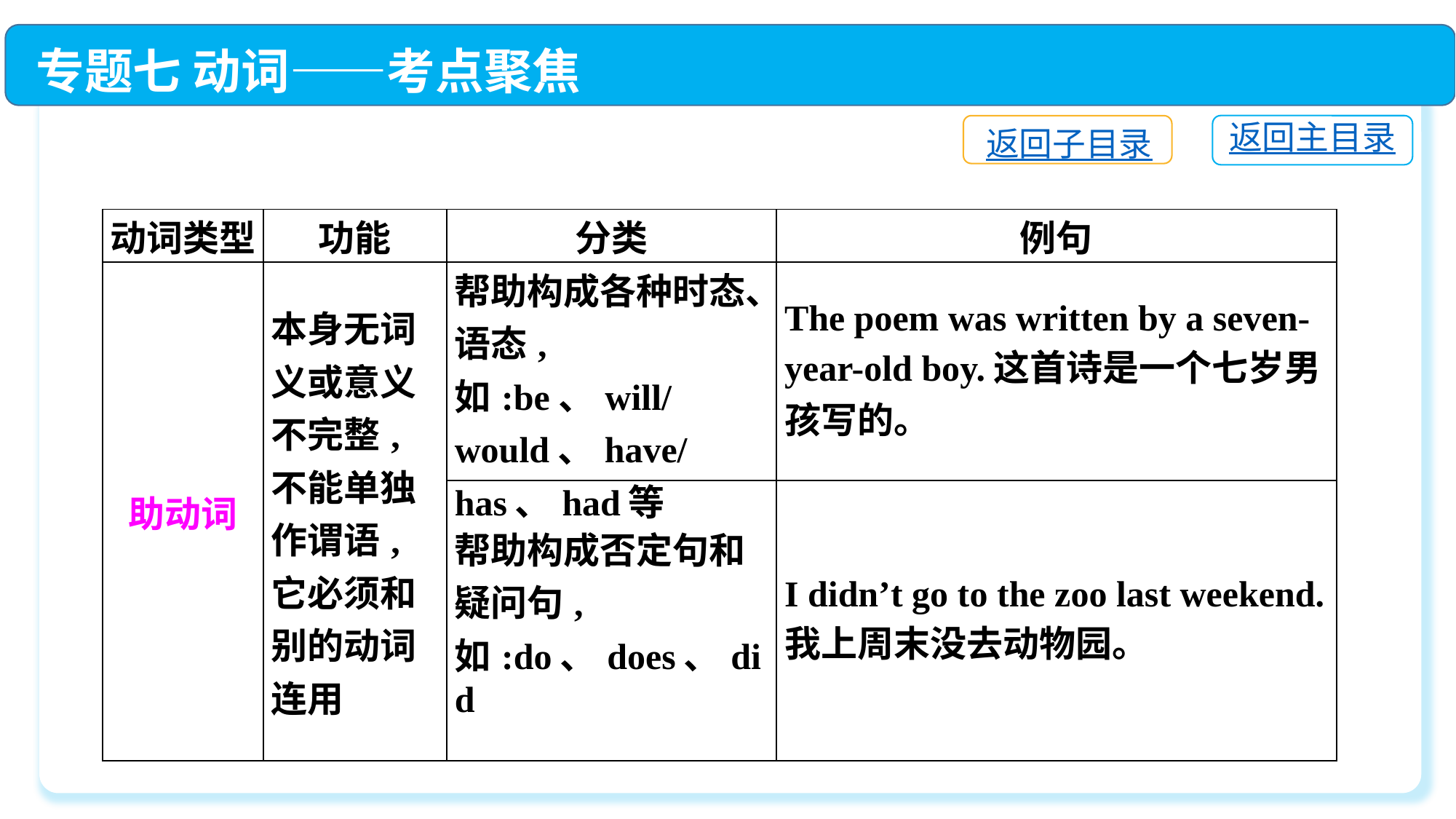

专题七 动词——考点聚焦

返回主目录

返回子目录
| 动词类型 | 功能 | 分类 | 例句 |
| --- | --- | --- | --- |
| 助动词 | 本身无词义或意义不完整,不能单独作谓语,它必须和别的动词连用 | 帮助构成各种时态、语态,如:be、will/would、have/has、had等 | The poem was written by a seven-year-old boy.这首诗是一个七岁男孩写的。 |
|  |  | 帮助构成否定句和疑问句,如:do、does、did | I didn’t go to the zoo last weekend.我上周末没去动物园。 |